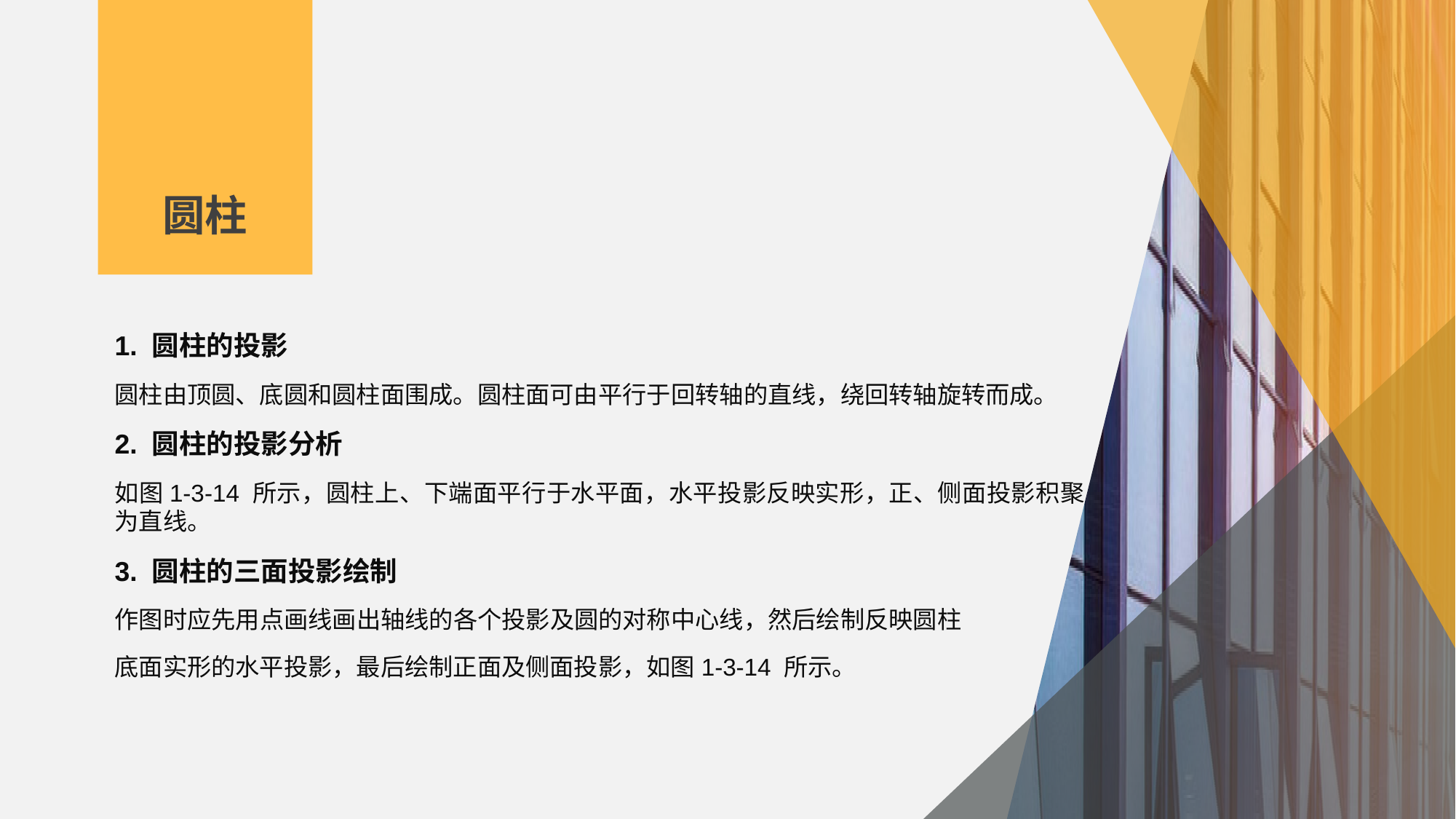

圆柱
1. 圆柱的投影
圆柱由顶圆、底圆和圆柱面围成。圆柱面可由平行于回转轴的直线，绕回转轴旋转而成。
2. 圆柱的投影分析
如图1-3-14 所示，圆柱上、下端面平行于水平面，水平投影反映实形，正、侧面投影积聚为直线。
3. 圆柱的三面投影绘制
作图时应先用点画线画出轴线的各个投影及圆的对称中心线，然后绘制反映圆柱
底面实形的水平投影，最后绘制正面及侧面投影，如图1-3-14 所示。